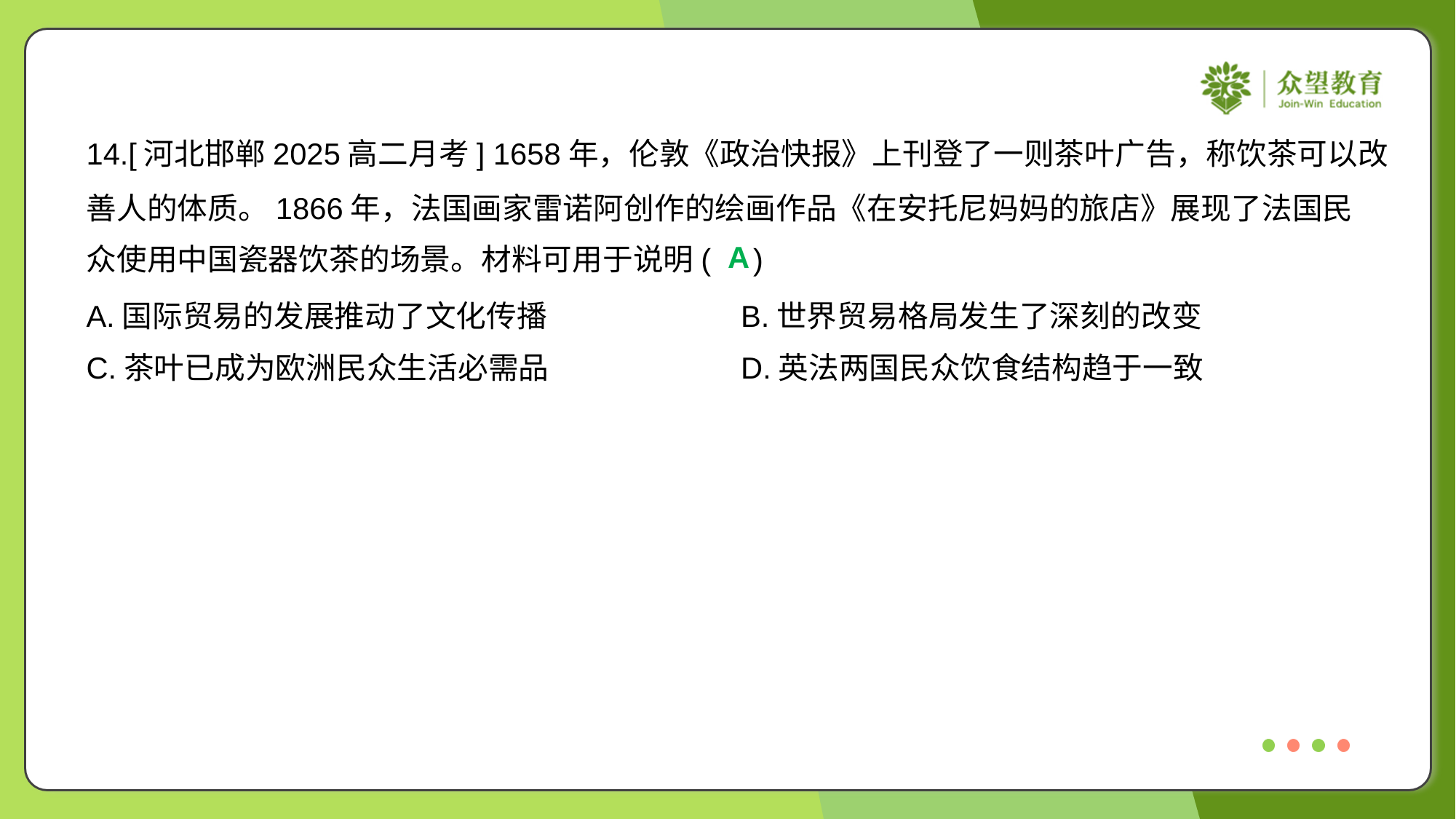

14.[河北邯郸2025高二月考] 1658年，伦敦《政治快报》上刊登了一则茶叶广告，称饮茶可以改
善人的体质。1866年，法国画家雷诺阿创作的绘画作品《在安托尼妈妈的旅店》展现了法国民
众使用中国瓷器饮茶的场景。材料可用于说明(     )
A
A.国际贸易的发展推动了文化传播	B.世界贸易格局发生了深刻的改变
C.茶叶已成为欧洲民众生活必需品	D.英法两国民众饮食结构趋于一致